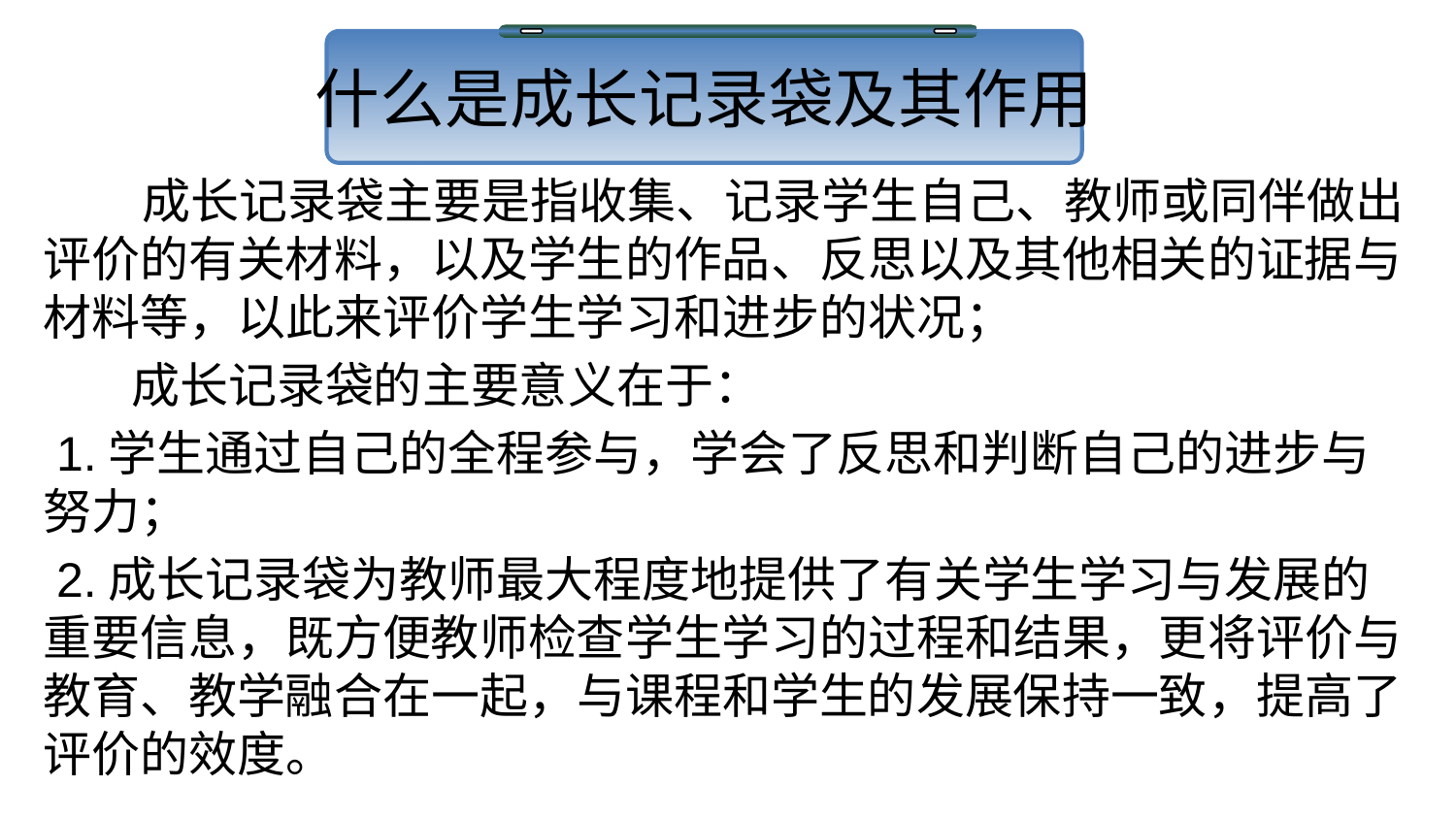

什么是成长记录袋及其作用
        成长记录袋主要是指收集、记录学生自己、教师或同伴做出评价的有关材料，以及学生的作品、反思以及其他相关的证据与材料等，以此来评价学生学习和进步的状况；
       成长记录袋的主要意义在于：
 1.学生通过自己的全程参与，学会了反思和判断自己的进步与努力；
 2.成长记录袋为教师最大程度地提供了有关学生学习与发展的重要信息，既方便教师检查学生学习的过程和结果，更将评价与教育、教学融合在一起，与课程和学生的发展保持一致，提高了评价的效度。